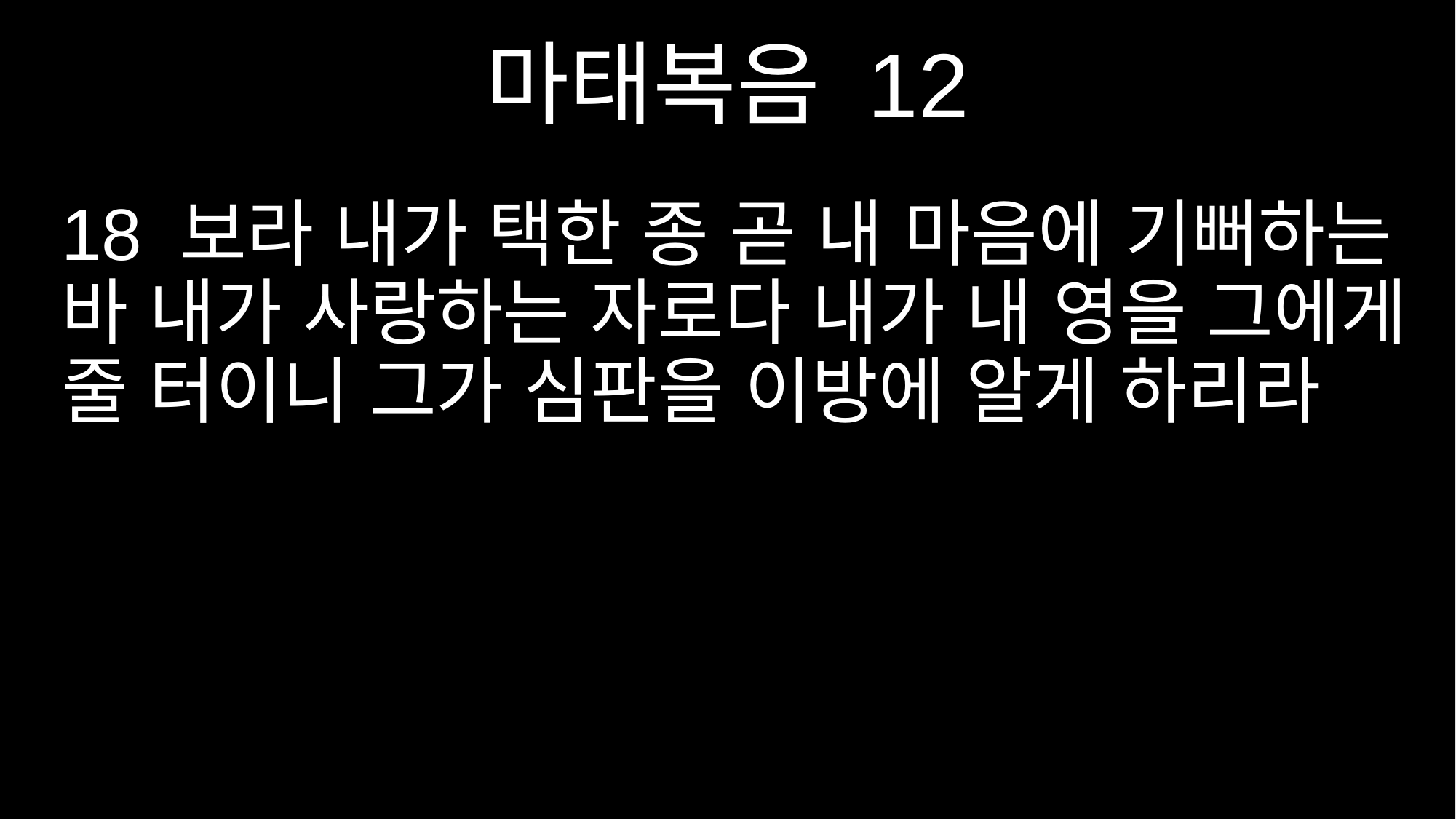

마태복음 12
18 보라 내가 택한 종 곧 내 마음에 기뻐하는 바 내가 사랑하는 자로다 내가 내 영을 그에게 줄 터이니 그가 심판을 이방에 알게 하리라